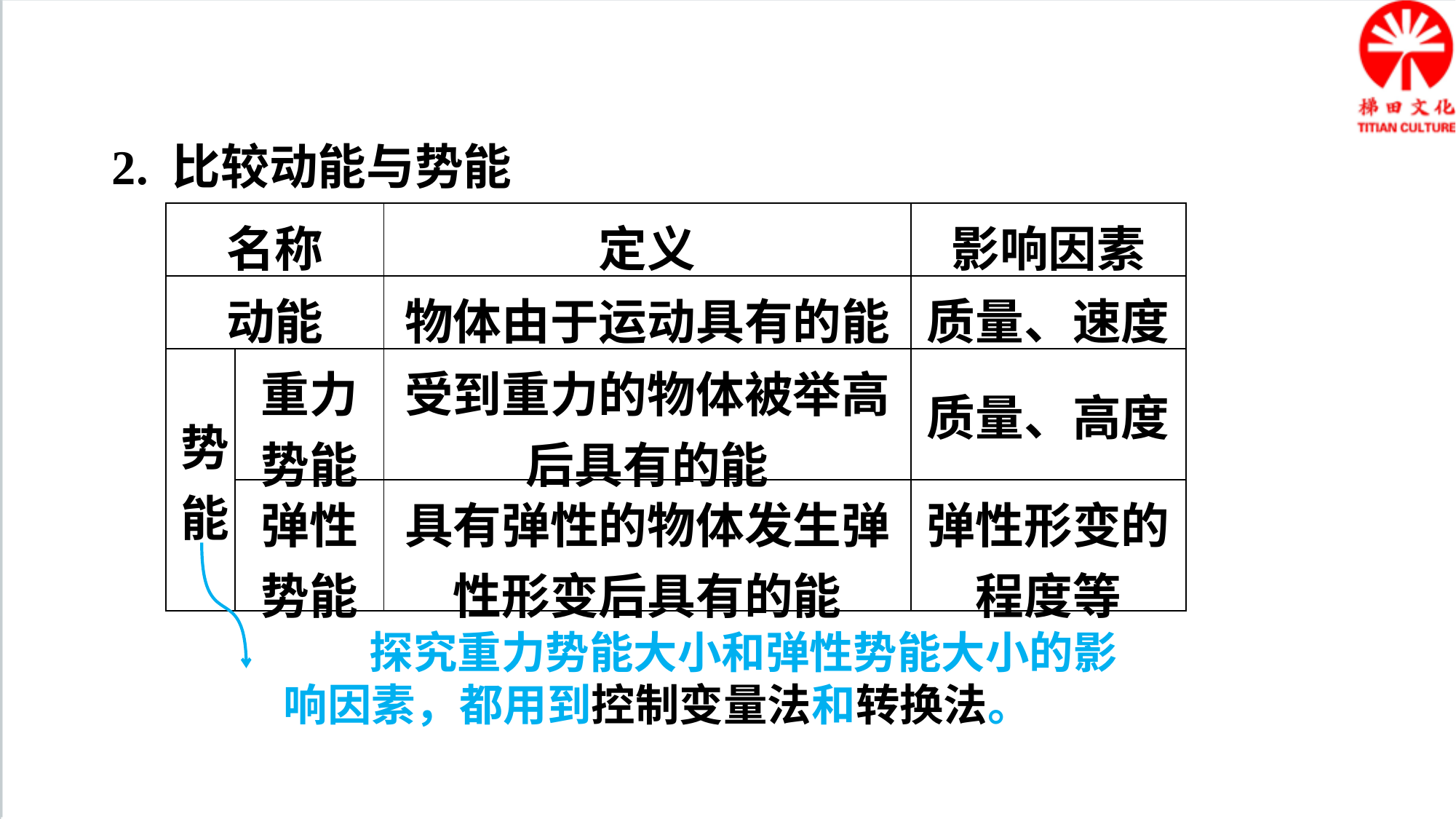

2. 比较动能与势能
| 名称 |  | 定义 | 影响因素 |
| --- | --- | --- | --- |
| 动能 |  | 物体由于运动具有的能 | 质量、速度 |
| 势能 | 重力势能 | 受到重力的物体被举高后具有的能 | 质量、高度 |
|  | 弹性势能 | 具有弹性的物体发生弹性形变后具有的能 | 弹性形变的程度等 |
探究重力势能大小和弹性势能大小的影响因素，都用到控制变量法和转换法。